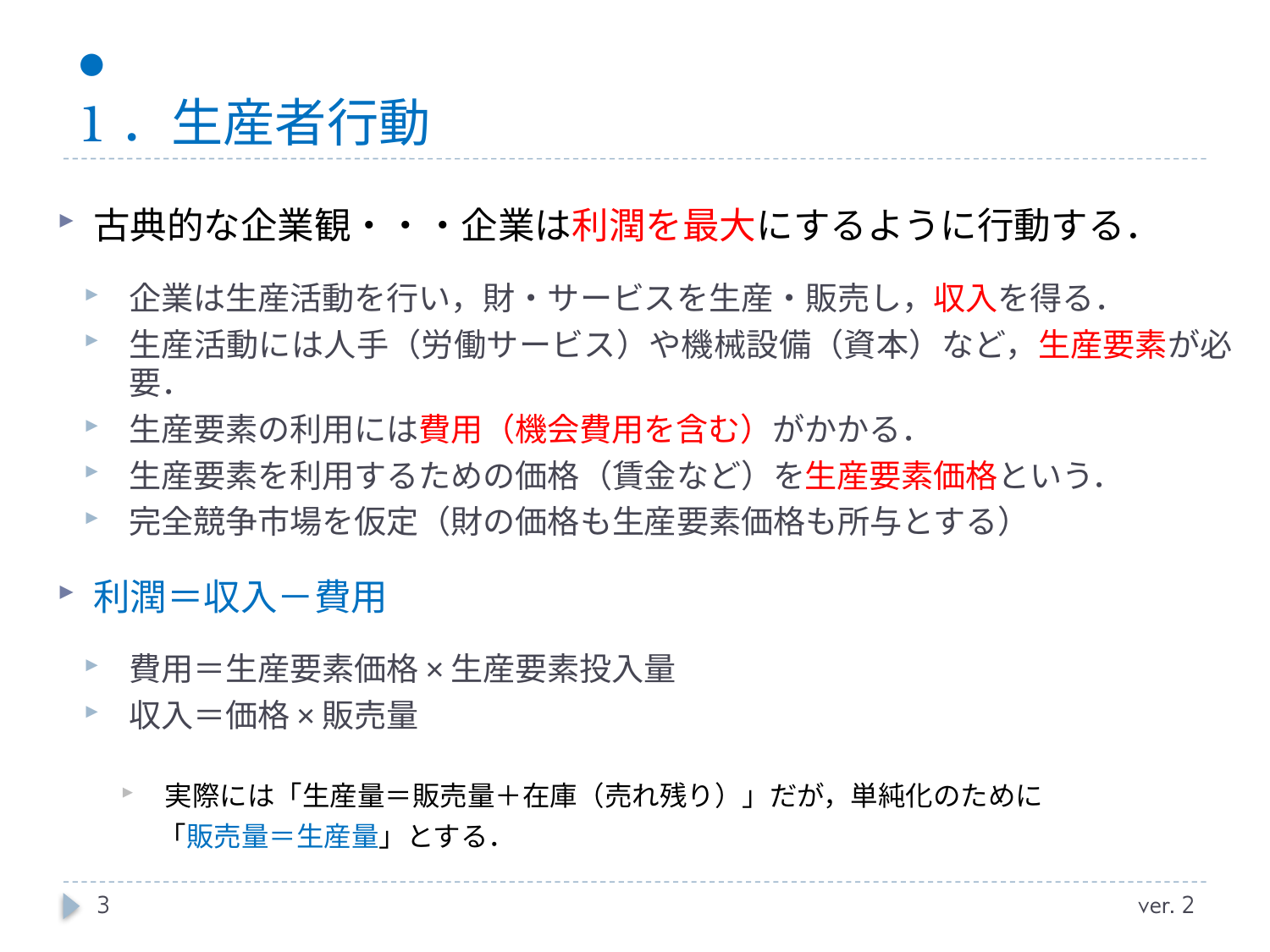

# ● 1．生産者行動
古典的な企業観・・・企業は利潤を最大にするように行動する．

企業は生産活動を行い，財・サービスを生産・販売し，収入を得る．
生産活動には人手（労働サービス）や機械設備（資本）など，生産要素が必要．
生産要素の利用には費用（機会費用を含む）がかかる．
生産要素を利用するための価格（賃金など）を生産要素価格という．
完全競争市場を仮定（財の価格も生産要素価格も所与とする）

利潤＝収入－費用

費用＝生産要素価格×生産要素投入量
収入＝価格×販売量

実際には「生産量＝販売量＋在庫（売れ残り）」だが，単純化のために
   「販売量＝生産量」とする．

3
ver. 2